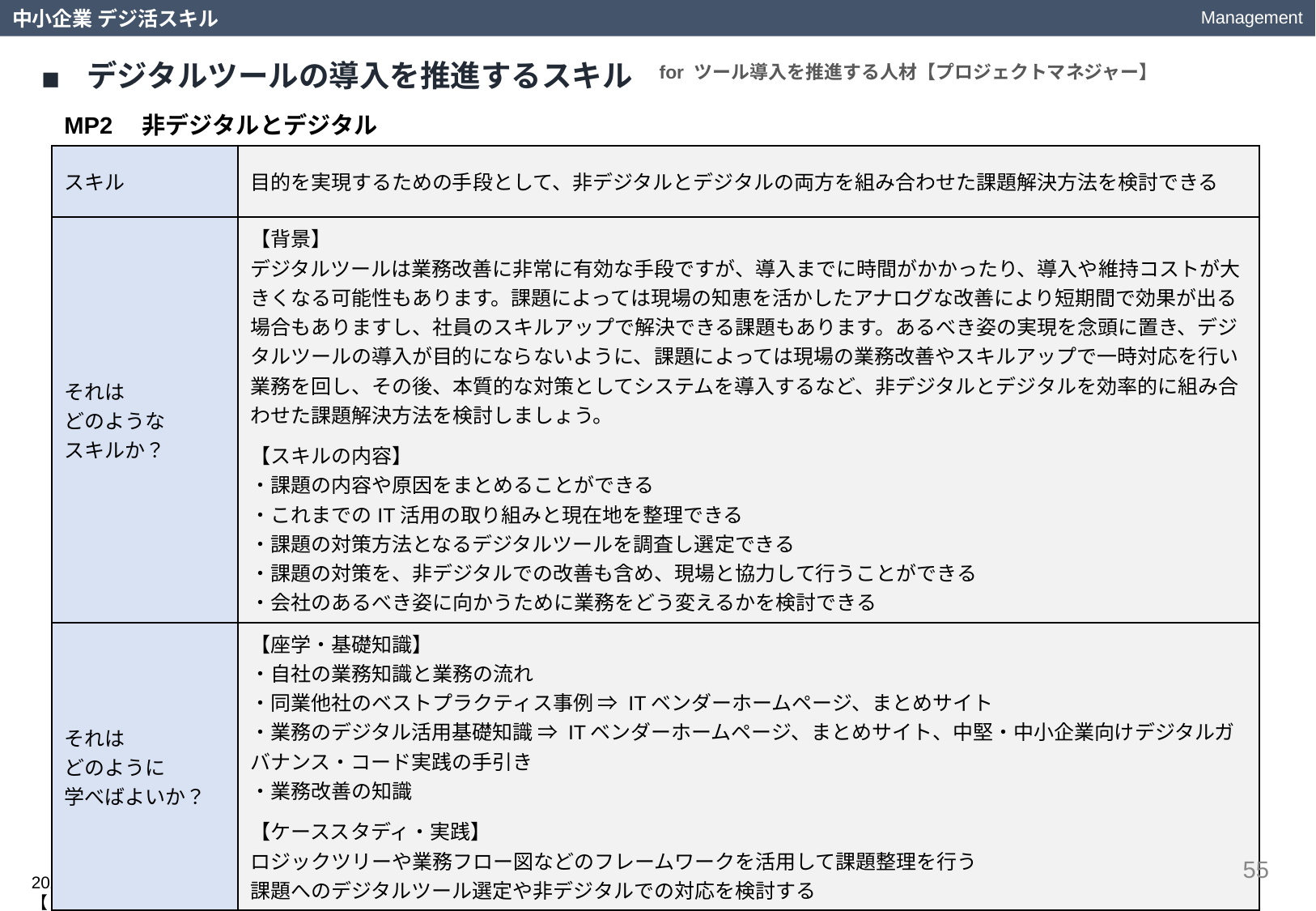

Management
中小企業 デジ活スキル
デジタルツールの導入を推進するスキル
for ツール導入を推進する人材【プロジェクトマネジャー】
MP2　非デジタルとデジタル
| スキル | 目的を実現するための手段として、非デジタルとデジタルの両方を組み合わせた課題解決方法を検討できる |
| --- | --- |
| それは どのような スキルか？ | 【背景】 デジタルツールは業務改善に非常に有効な手段ですが、導入までに時間がかかったり、導入や維持コストが大きくなる可能性もあります。課題によっては現場の知恵を活かしたアナログな改善により短期間で効果が出る場合もありますし、社員のスキルアップで解決できる課題もあります。あるべき姿の実現を念頭に置き、デジタルツールの導入が目的にならないように、課題によっては現場の業務改善やスキルアップで一時対応を行い業務を回し、その後、本質的な対策としてシステムを導入するなど、非デジタルとデジタルを効率的に組み合わせた課題解決方法を検討しましょう。 【スキルの内容】 ・課題の内容や原因をまとめることができる ・これまでのIT活用の取り組みと現在地を整理できる ・課題の対策方法となるデジタルツールを調査し選定できる ・課題の対策を、非デジタルでの改善も含め、現場と協力して行うことができる ・会社のあるべき姿に向かうために業務をどう変えるかを検討できる |
| それは どのように 学べばよいか？ | 【座学・基礎知識】 ・自社の業務知識と業務の流れ ・同業他社のベストプラクティス事例 ⇒ ITベンダーホームページ、まとめサイト ・業務のデジタル活用基礎知識 ⇒ ITベンダーホームページ、まとめサイト、中堅・中小企業向けデジタルガバナンス・コード実践の手引き ・業務改善の知識 【ケーススタディ・実践】 ロジックツリーや業務フロー図などのフレームワークを活用して課題整理を行う 課題へのデジタルツール選定や非デジタルでの対応を検討する |
| より実践力を 高めるための 視点や考え方は？ | できることをすぐにやる。これが業務改善で大事な姿勢です。マニュアルが見にくければ大きく印刷して張りだす。社内通知が浸透していなければ朝礼で直接伝えるなど、非デジタルですぐにできることは多くあります。そういう改善を次々に実施していく習慣を身につけることが大切です。 |
55